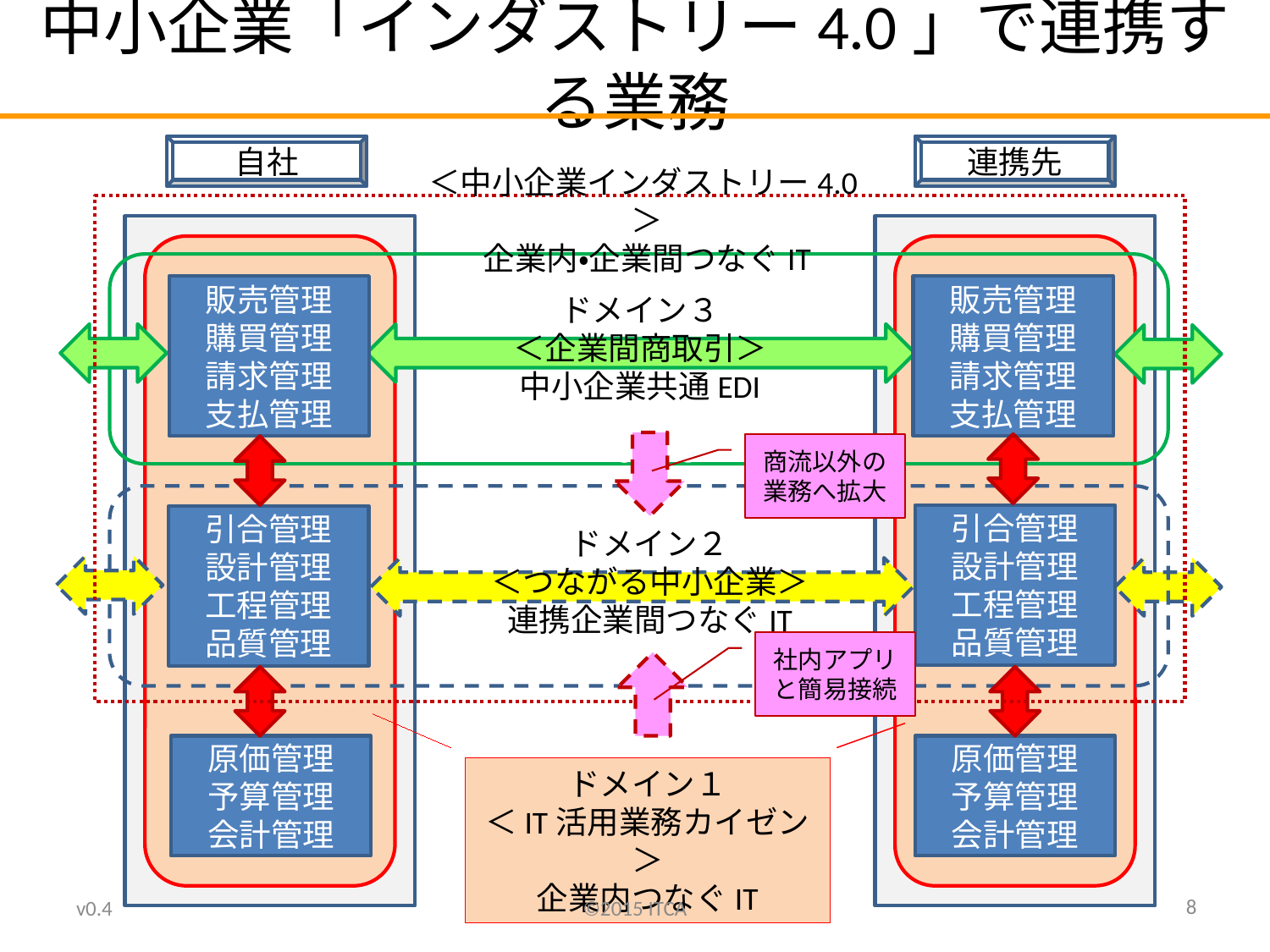

# 中小企業「インダストリー4.0」で連携する業務

自社
連携先
＜中小企業インダストリー4.0＞
企業内・企業間つなぐIT
つながる

ドメイン３
＜企業間商取引＞
中小企業共通EDI

販売管理
購買管理
請求管理
支払管理
販売管理
購買管理
請求管理
支払管理

商流以外の業務へ拡大

ドメイン２
＜つながる中小企業＞
連携企業間つなぐIT

引合管理
設計管理
工程管理
品質管理
引合管理
設計管理
工程管理
品質管理
社内アプリと簡易接続

ドメイン１
＜IT活用業務カイゼン＞
企業内つなぐIT
原価管理
予算管理
会計管理
原価管理
予算管理
会計管理
8
v0.4
©2015 ITCA